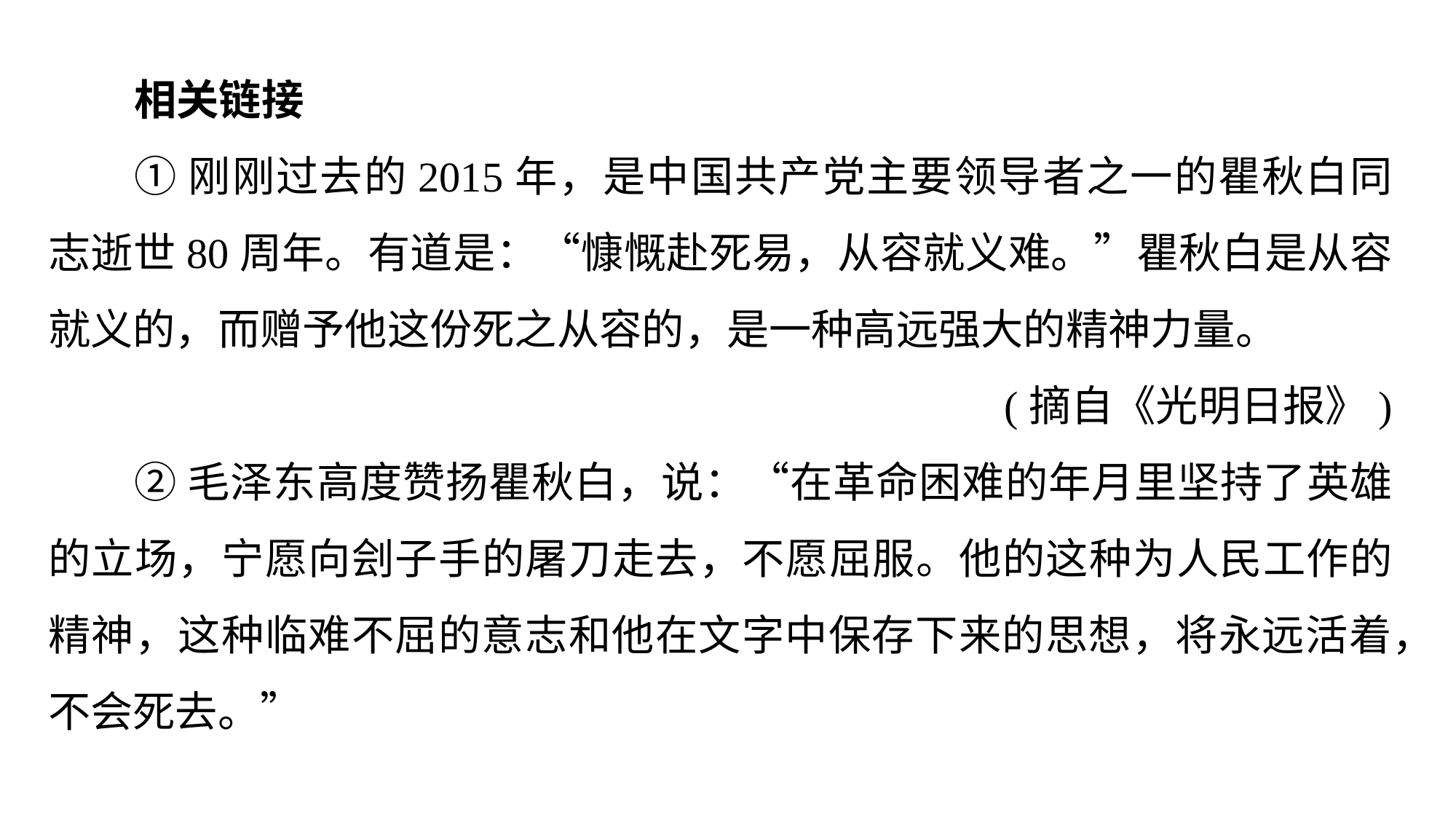

相关链接
①刚刚过去的2015年，是中国共产党主要领导者之一的瞿秋白同志逝世80周年。有道是：“慷慨赴死易，从容就义难。”瞿秋白是从容就义的，而赠予他这份死之从容的，是一种高远强大的精神力量。
(摘自《光明日报》)
②毛泽东高度赞扬瞿秋白，说：“在革命困难的年月里坚持了英雄的立场，宁愿向刽子手的屠刀走去，不愿屈服。他的这种为人民工作的精神，这种临难不屈的意志和他在文字中保存下来的思想，将永远活着，不会死去。”